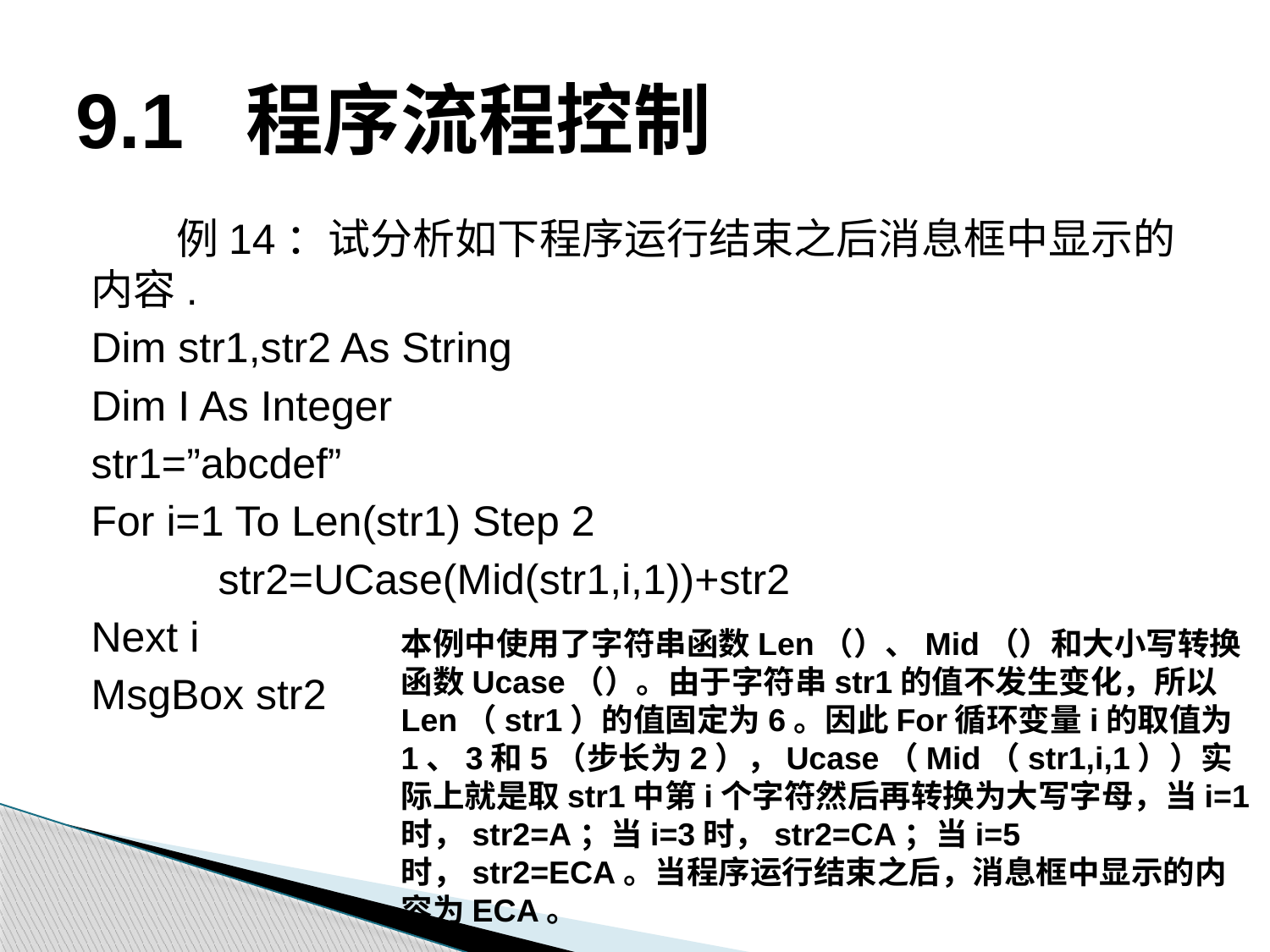

# 9.1  程序流程控制
例14：试分析如下程序运行结束之后消息框中显示的内容.
Dim str1,str2 As String
Dim I As Integer
str1=”abcdef”
For i=1 To Len(str1) Step 2
	str2=UCase(Mid(str1,i,1))+str2
Next i
MsgBox str2

本例中使用了字符串函数Len（）、Mid（）和大小写转换函数Ucase（）。由于字符串str1的值不发生变化，所以Len（str1）的值固定为6。因此For循环变量i的取值为1、3和5（步长为2），Ucase（Mid（str1,i,1））实际上就是取str1中第i个字符然后再转换为大写字母，当i=1时，str2=A；当i=3时，str2=CA；当i=5时，str2=ECA。当程序运行结束之后，消息框中显示的内容为ECA。